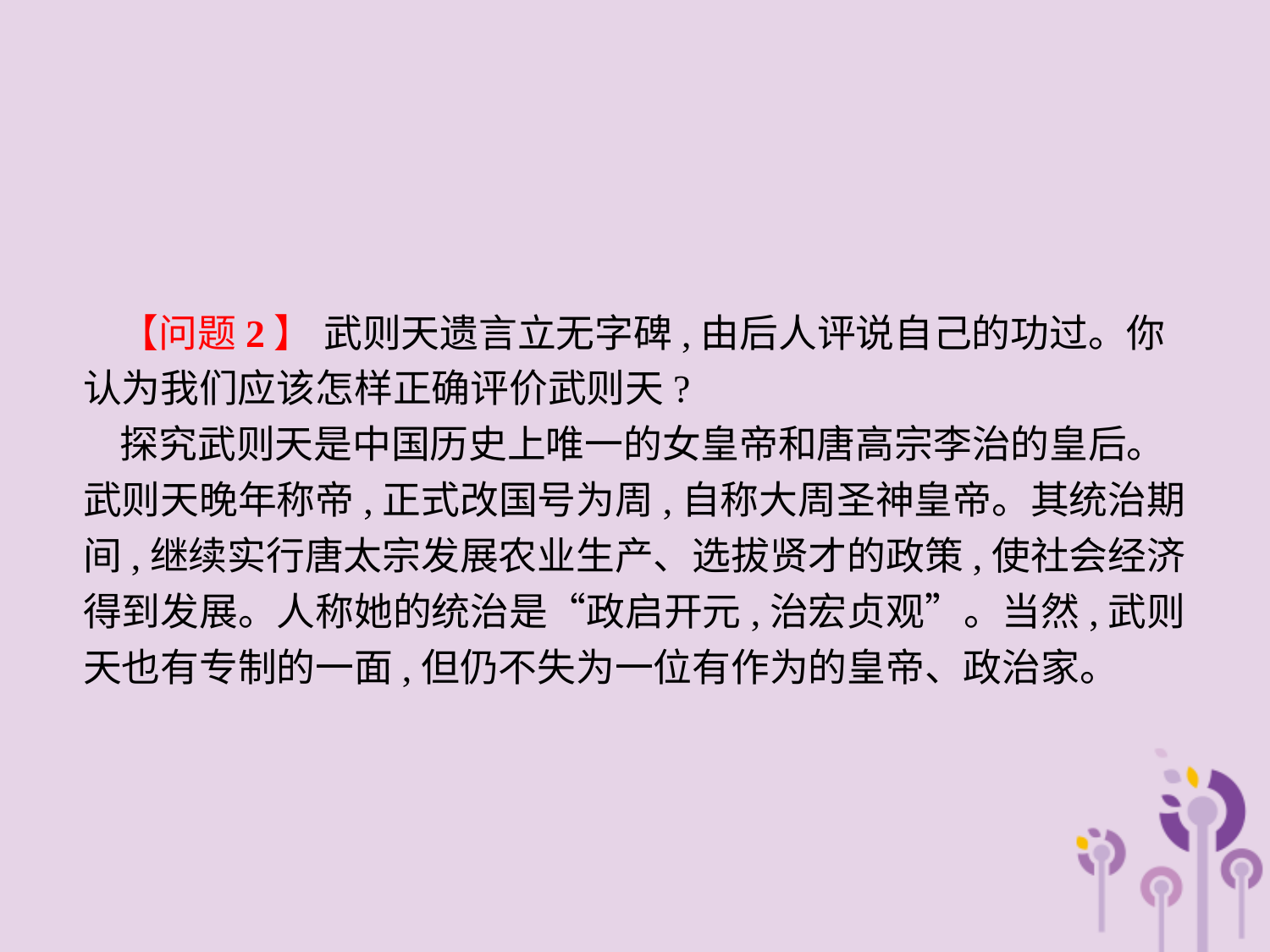

【问题2】 武则天遗言立无字碑,由后人评说自己的功过。你认为我们应该怎样正确评价武则天?
探究武则天是中国历史上唯一的女皇帝和唐高宗李治的皇后。武则天晚年称帝,正式改国号为周,自称大周圣神皇帝。其统治期间,继续实行唐太宗发展农业生产、选拔贤才的政策,使社会经济得到发展。人称她的统治是“政启开元,治宏贞观”。当然,武则天也有专制的一面,但仍不失为一位有作为的皇帝、政治家。